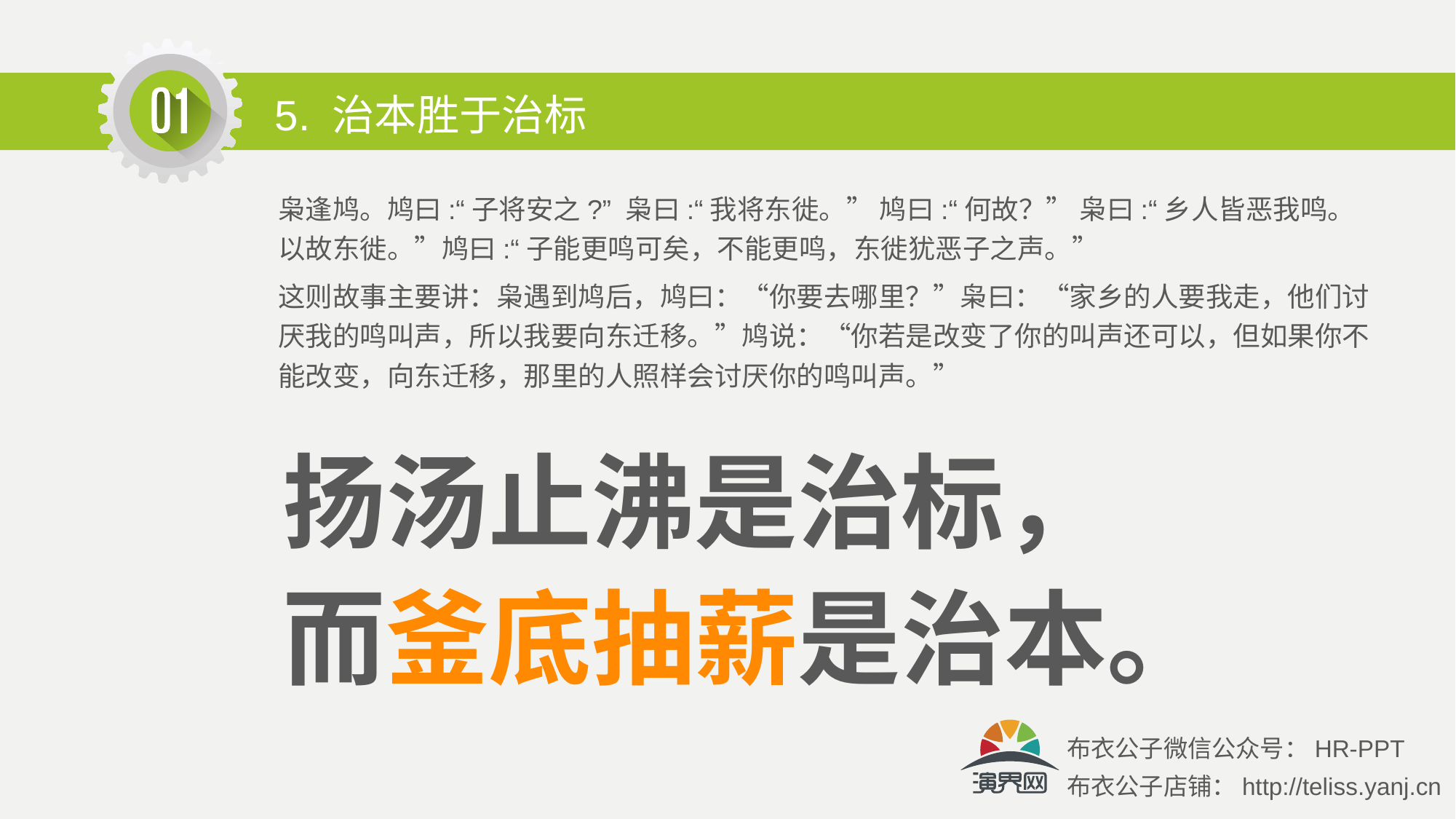

5. 治本胜于治标
枭逢鸠。鸠曰:“子将安之?” 枭曰:“我将东徙。” 鸠曰:“何故？” 枭曰:“乡人皆恶我鸣。以故东徙。”鸠曰:“子能更鸣可矣，不能更鸣，东徙犹恶子之声。”
这则故事主要讲：枭遇到鸠后，鸠曰：“你要去哪里？”枭曰：“家乡的人要我走，他们讨厌我的鸣叫声，所以我要向东迁移。”鸠说：“你若是改变了你的叫声还可以，但如果你不能改变，向东迁移，那里的人照样会讨厌你的鸣叫声。”
扬汤止沸是治标，
而釜底抽薪是治本。